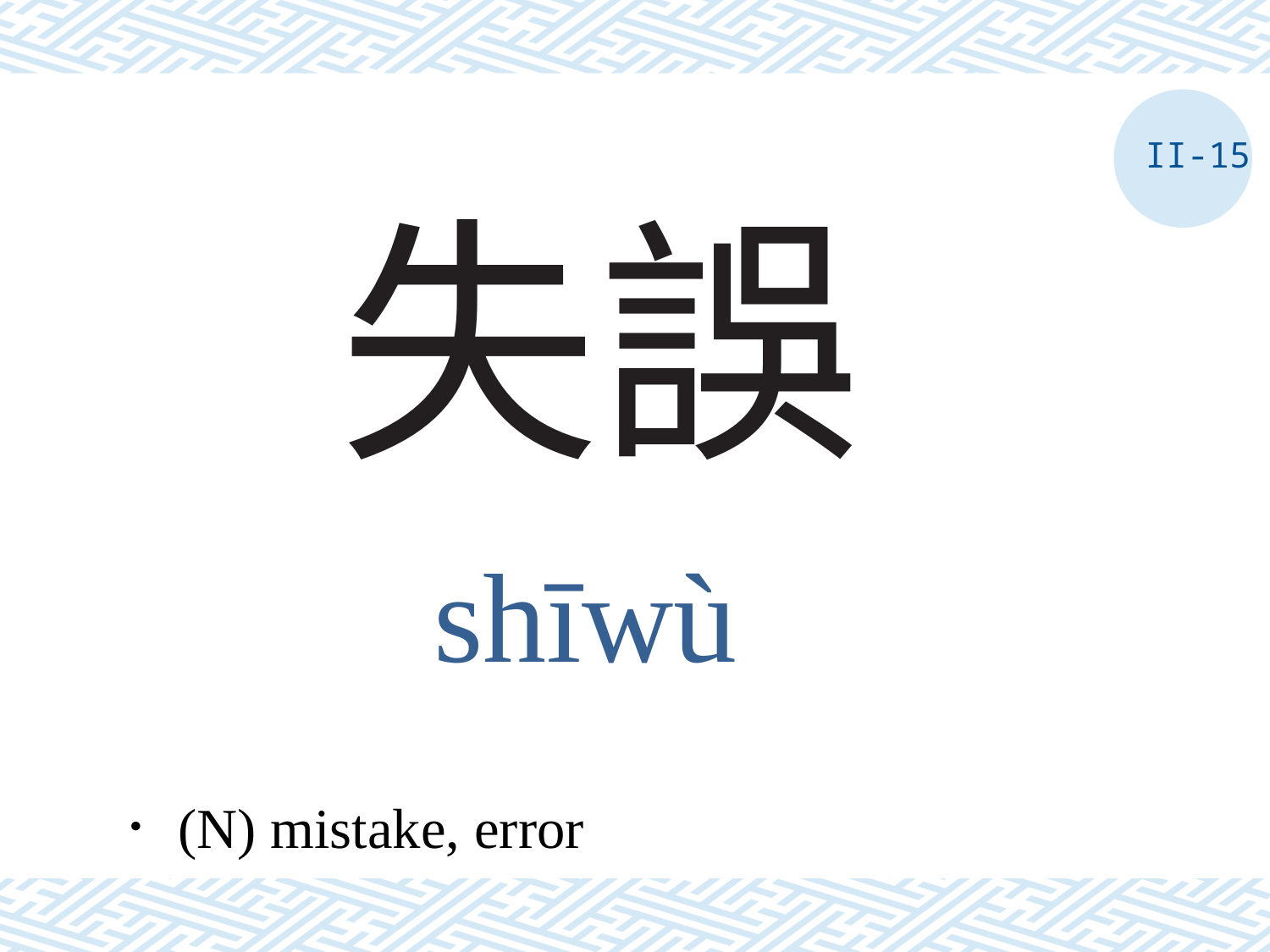

II-15

# 失誤
shīwù
．(N) mistake, error